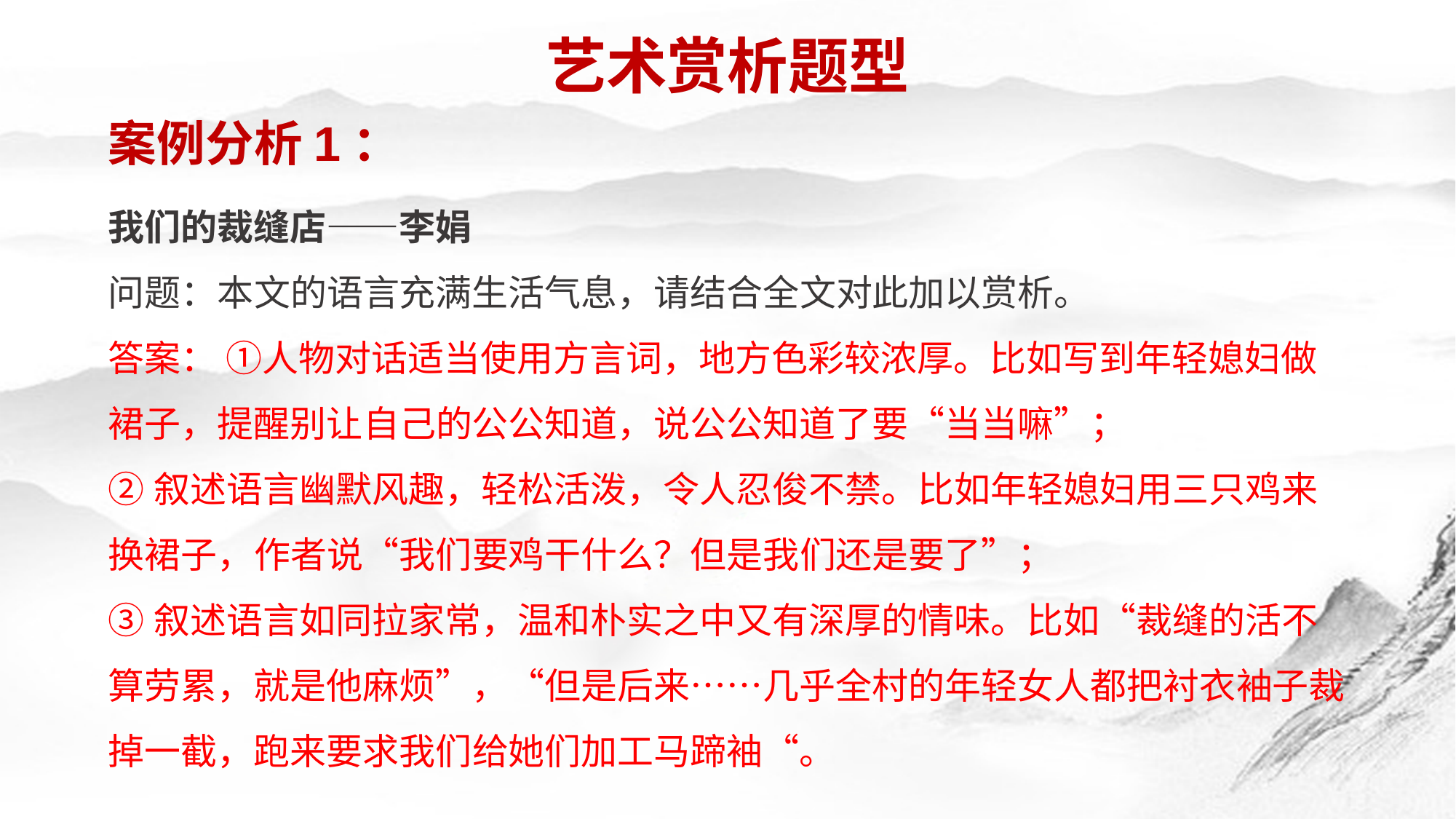

艺术赏析题型
案例分析1：
我们的裁缝店——李娟
问题：本文的语言充满生活气息，请结合全文对此加以赏析。
答案： ①人物对话适当使用方言词，地方色彩较浓厚。比如写到年轻媳妇做裙子，提醒别让自己的公公知道，说公公知道了要“当当嘛”；
②叙述语言幽默风趣，轻松活泼，令人忍俊不禁。比如年轻媳妇用三只鸡来换裙子，作者说“我们要鸡干什么？但是我们还是要了”；
③叙述语言如同拉家常，温和朴实之中又有深厚的情味。比如“裁缝的活不算劳累，就是他麻烦”，“但是后来……几乎全村的年轻女人都把衬衣袖子裁掉一截，跑来要求我们给她们加工马蹄袖“。